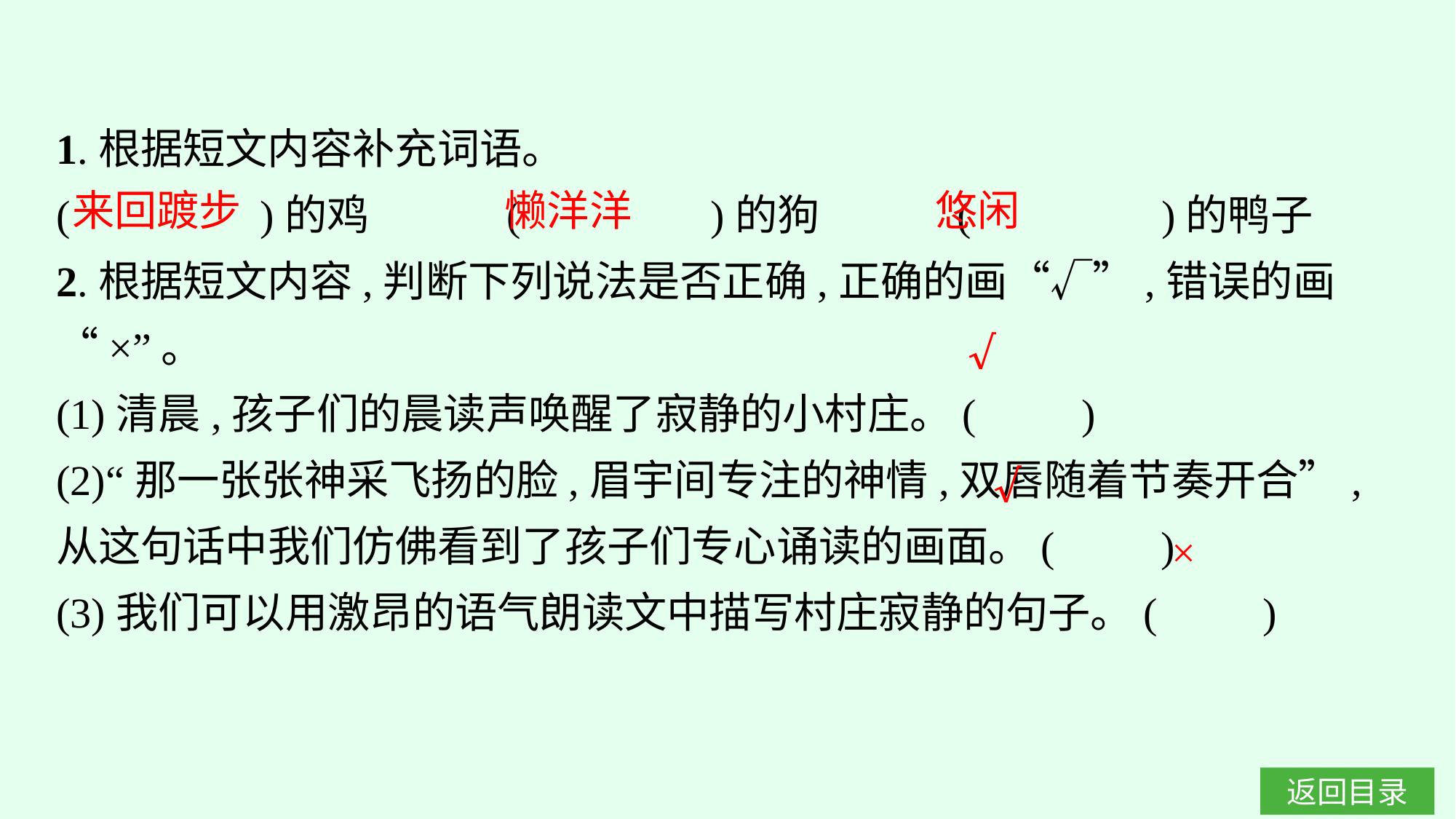

1.根据短文内容补充词语。
(　　　　)的鸡　　　(　　　　)的狗　　　(　　　　)的鸭子
2.根据短文内容,判断下列说法是否正确,正确的画“√”,错误的画“×”。
(1)清晨,孩子们的晨读声唤醒了寂静的小村庄。(　　)
(2)“那一张张神采飞扬的脸,眉宇间专注的神情,双唇随着节奏开合”,从这句话中我们仿佛看到了孩子们专心诵读的画面。(　　)
(3)我们可以用激昂的语气朗读文中描写村庄寂静的句子。(　　)
来回踱步
懒洋洋
悠闲
√
√
×